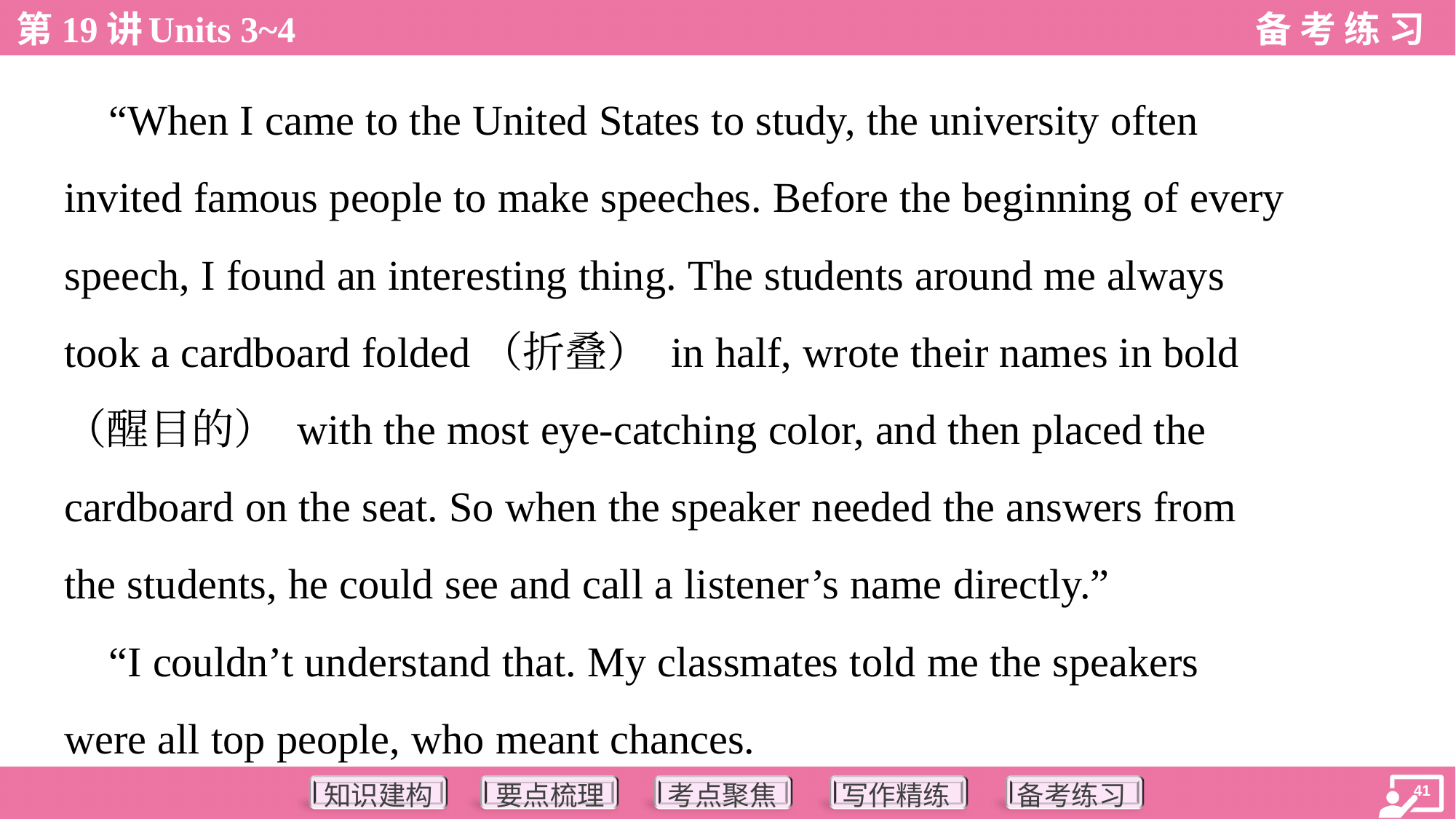

“When I came to the United States to study, the university often
invited famous people to make speeches. Before the beginning of every
speech, I found an interesting thing. The students around me always
took a cardboard folded（折叠） in half, wrote their names in bold
（醒目的） with the most eye-catching color, and then placed the
cardboard on the seat. So when the speaker needed the answers from
the students, he could see and call a listener’s name directly.”
    “I couldn’t understand that. My classmates told me the speakers
were all top people, who meant chances.